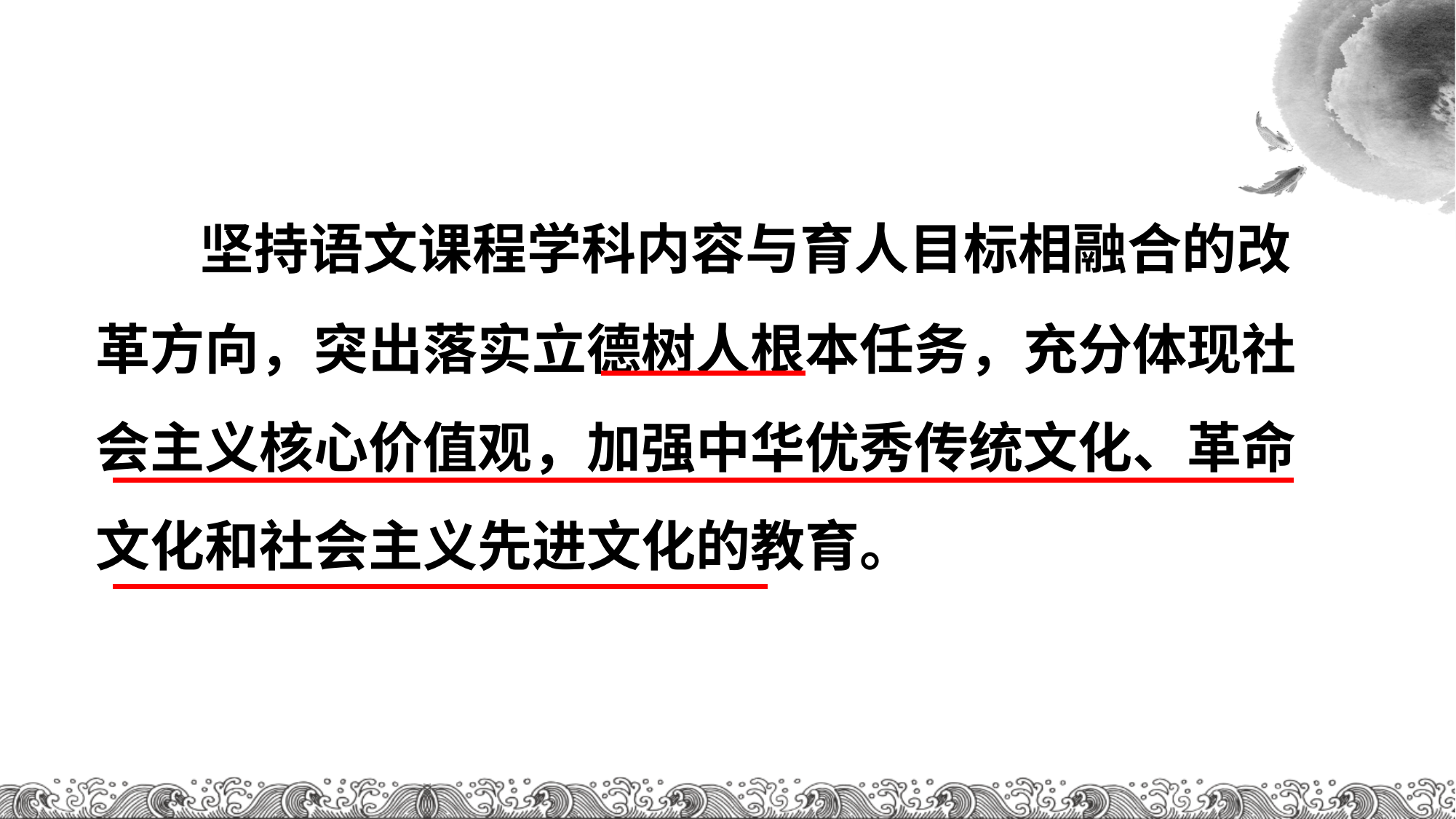

坚持语文课程学科内容与育人目标相融合的改革方向，突出落实立德树人根本任务，充分体现社会主义核心价值观，加强中华优秀传统文化、革命文化和社会主义先进文化的教育。